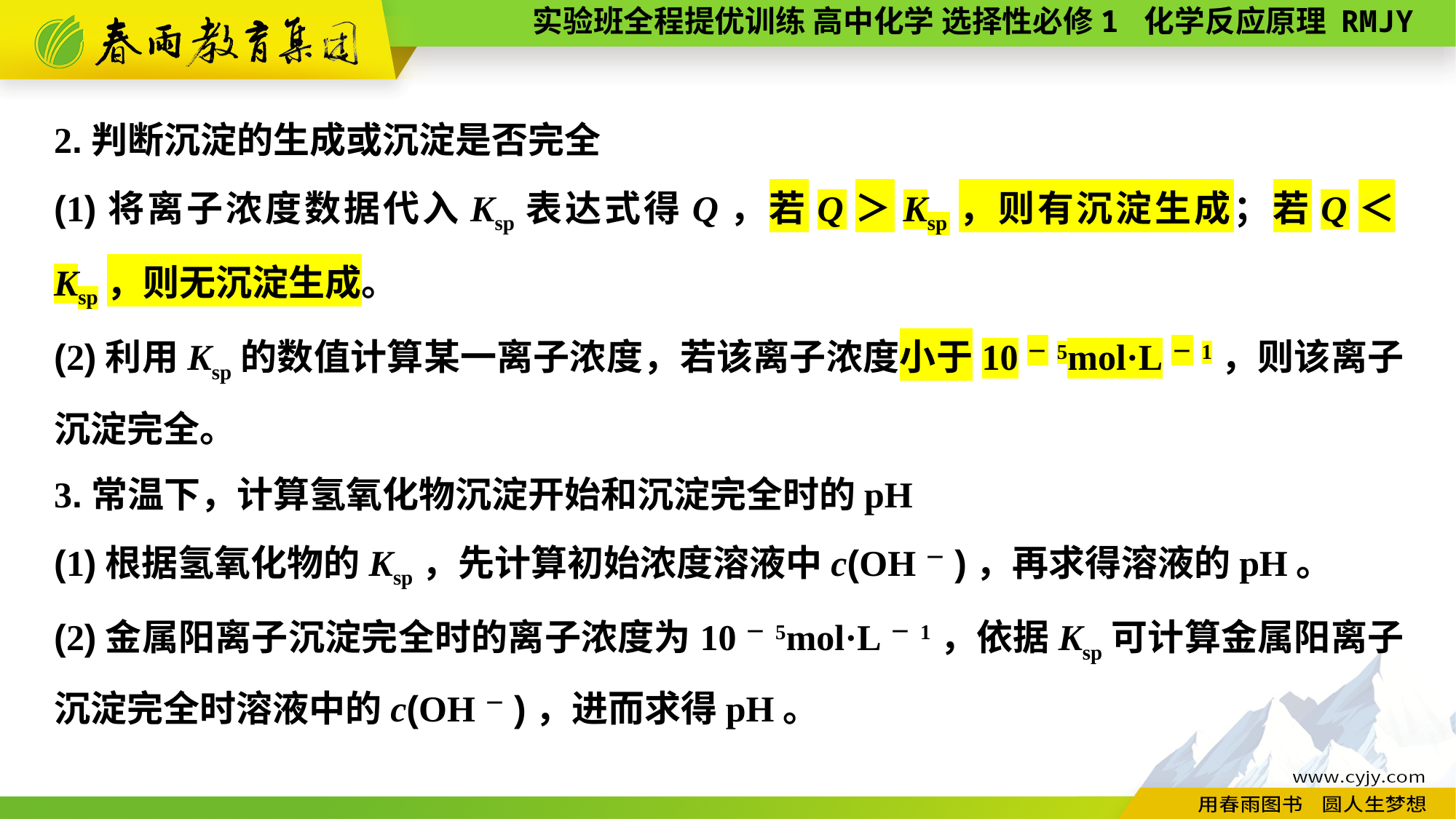

2.判断沉淀的生成或沉淀是否完全
(1)将离子浓度数据代入Ksp表达式得Q，若Q＞Ksp，则有沉淀生成；若Q＜Ksp，则无沉淀生成。
(2)利用Ksp的数值计算某一离子浓度，若该离子浓度小于10－5mol·L－1，则该离子沉淀完全。
3.常温下，计算氢氧化物沉淀开始和沉淀完全时的pH
(1)根据氢氧化物的Ksp，先计算初始浓度溶液中c(OH－)，再求得溶液的pH。
(2)金属阳离子沉淀完全时的离子浓度为10－5mol·L－1，依据Ksp可计算金属阳离子沉淀完全时溶液中的c(OH－)，进而求得pH。